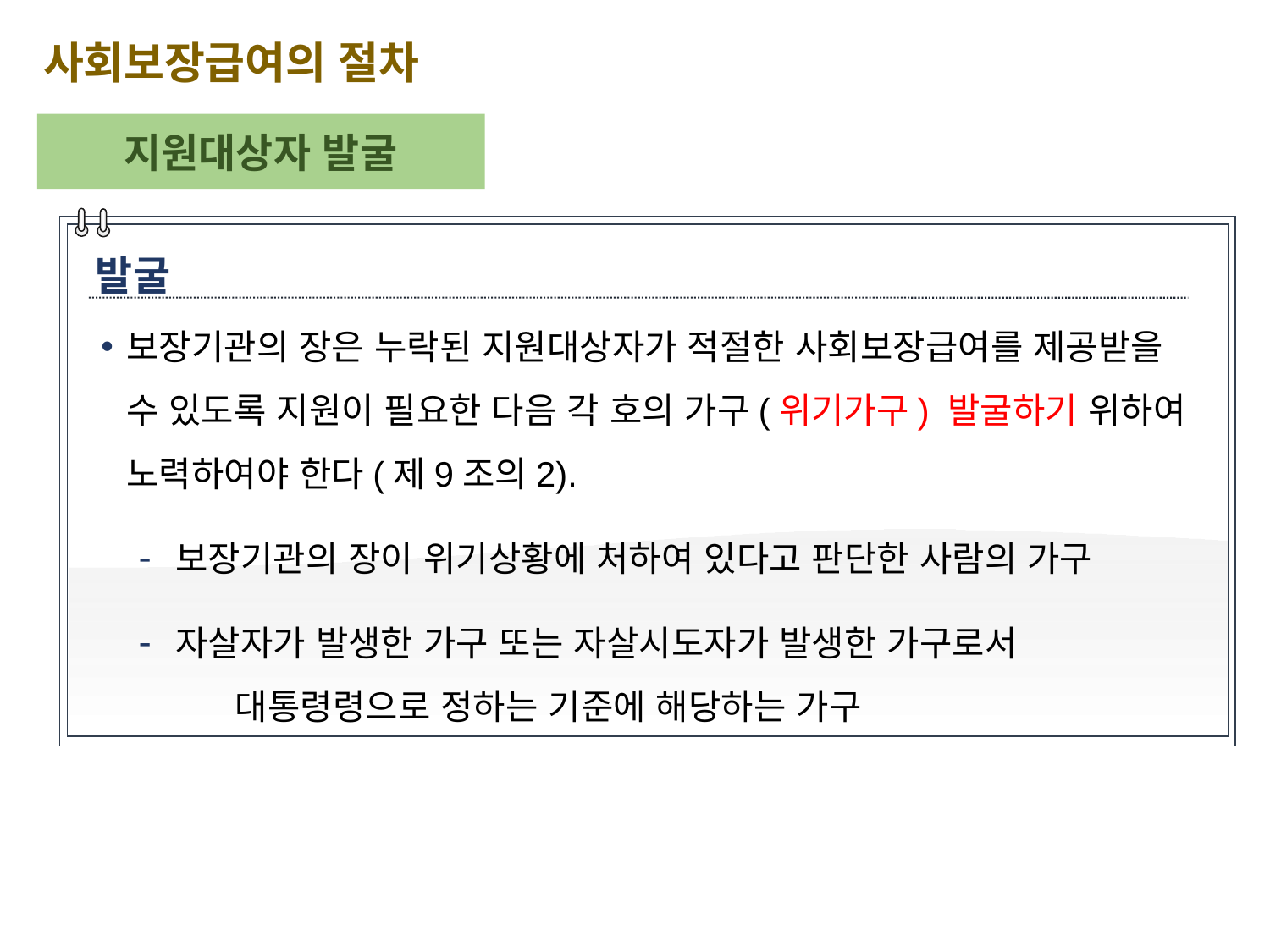

사회보장급여의 절차
지원대상자 발굴

발굴

보장기관의 장은 누락된 지원대상자가 적절한 사회보장급여를 제공받을 수 있도록 지원이 필요한 다음 각 호의 가구(위기가구) 발굴하기 위하여 노력하여야 한다(제9조의2).
보장기관의 장이 위기상황에 처하여 있다고 판단한 사람의 가구
자살자가 발생한 가구 또는 자살시도자가 발생한 가구로서                         대통령령으로 정하는 기준에 해당하는 가구